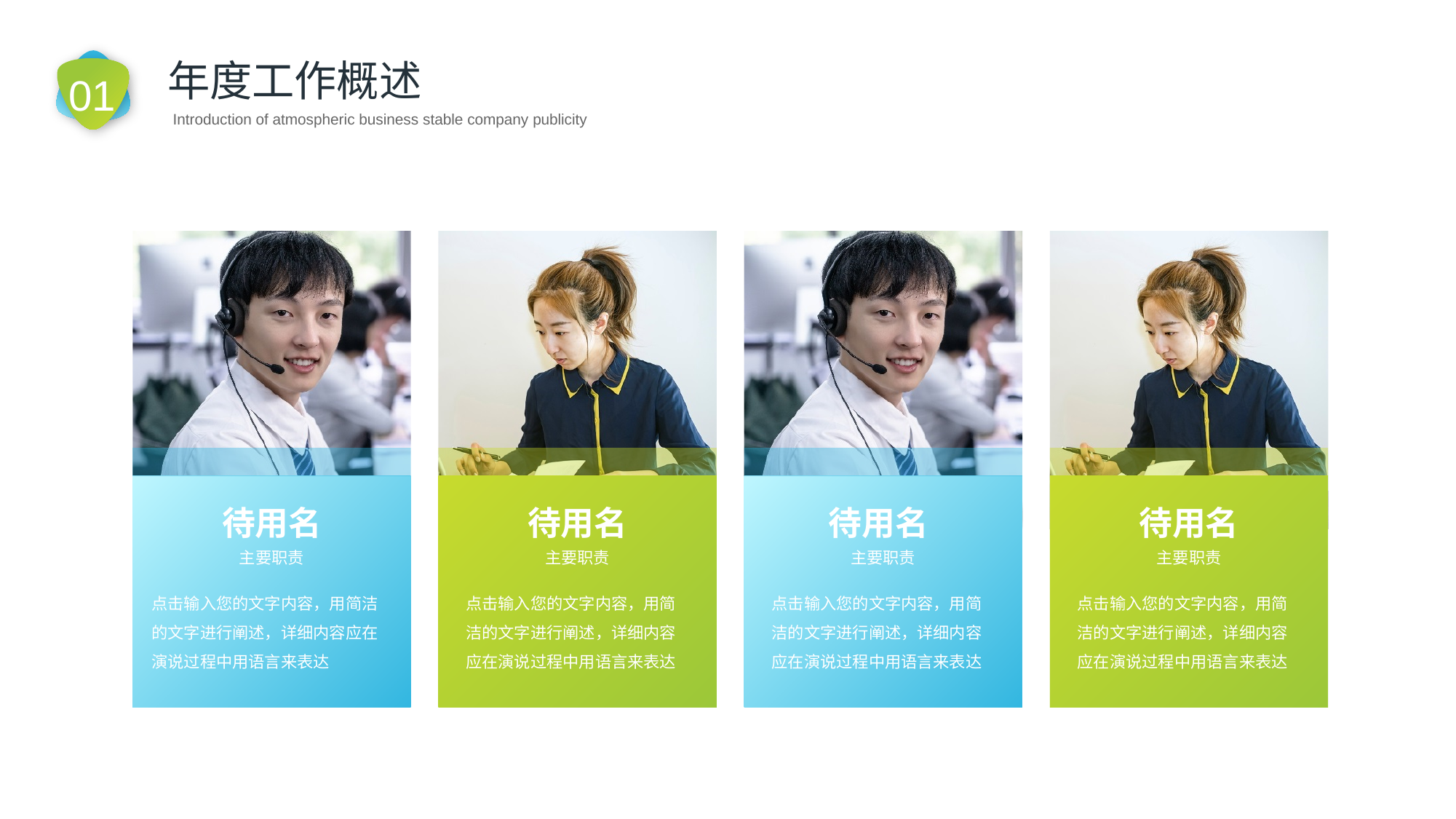

01

年度工作概述
Introduction of atmospheric business stable company publicity

待用名
待用名
待用名
待用名
主要职责
主要职责
主要职责
主要职责
点击输入您的文字内容，用简洁的文字进行阐述，详细内容应在演说过程中用语言来表达
点击输入您的文字内容，用简洁的文字进行阐述，详细内容应在演说过程中用语言来表达
点击输入您的文字内容，用简洁的文字进行阐述，详细内容应在演说过程中用语言来表达
点击输入您的文字内容，用简洁的文字进行阐述，详细内容应在演说过程中用语言来表达